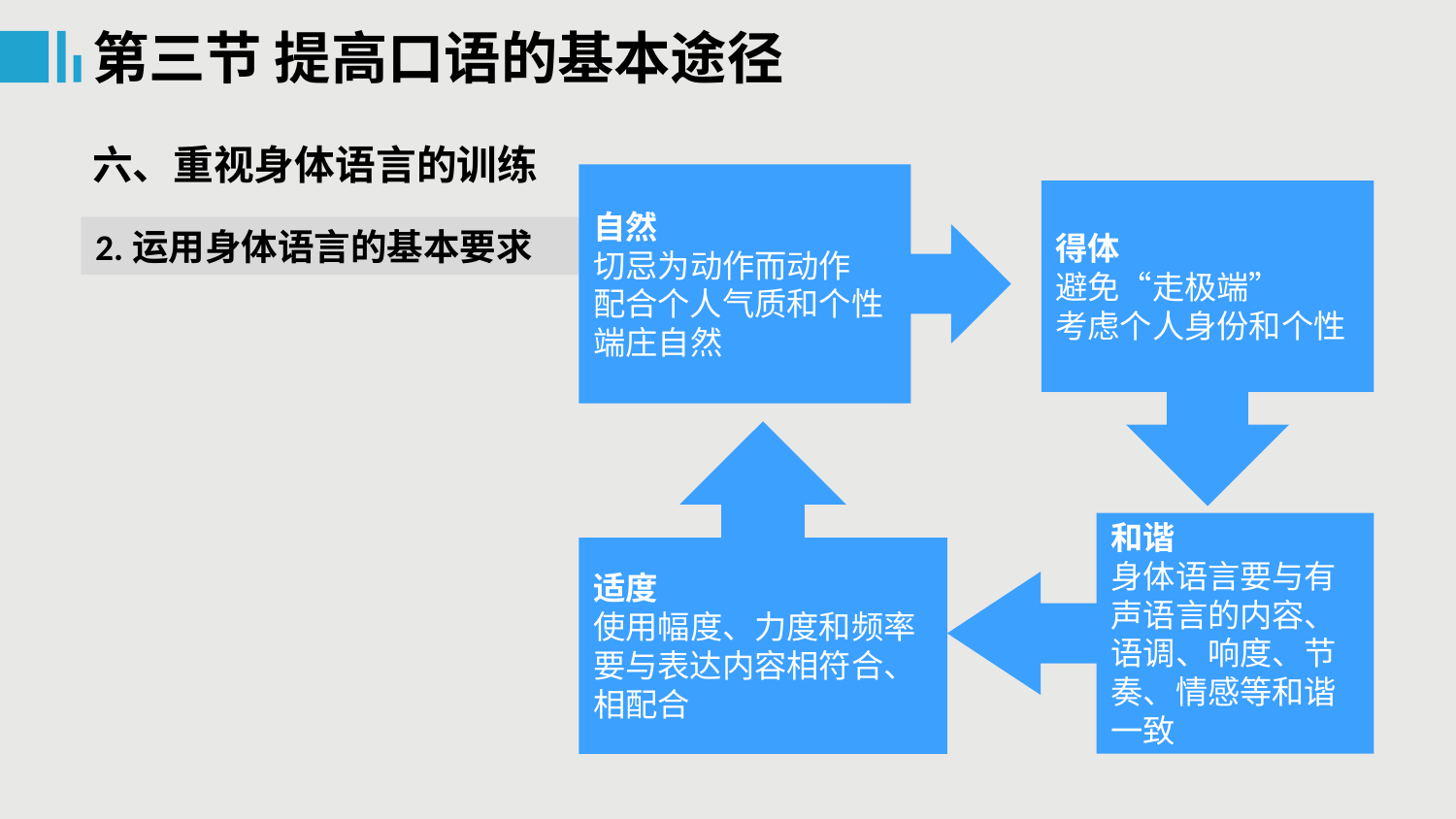

第三节 提高口语的基本途径

六、重视身体语言的训练
自然
切忌为动作而动作
配合个人气质和个性
端庄自然
得体
避免“走极端”
考虑个人身份和个性
2.运用身体语言的基本要求
适度
使用幅度、力度和频率要与表达内容相符合、相配合
和谐
身体语言要与有声语言的内容、语调、响度、节奏、情感等和谐一致